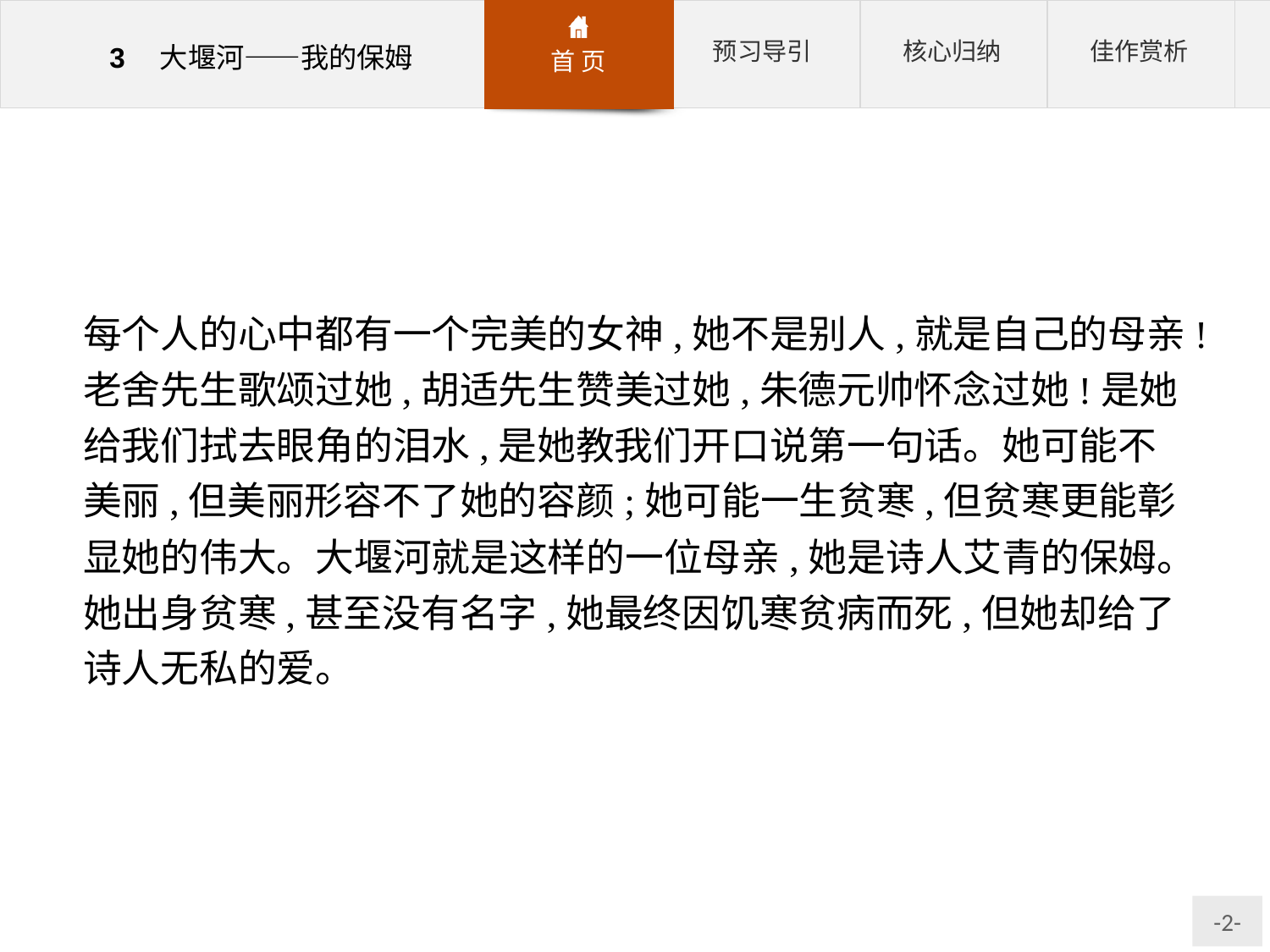

每个人的心中都有一个完美的女神,她不是别人,就是自己的母亲!老舍先生歌颂过她,胡适先生赞美过她,朱德元帅怀念过她!是她给我们拭去眼角的泪水,是她教我们开口说第一句话。她可能不美丽,但美丽形容不了她的容颜;她可能一生贫寒,但贫寒更能彰显她的伟大。大堰河就是这样的一位母亲,她是诗人艾青的保姆。她出身贫寒,甚至没有名字,她最终因饥寒贫病而死,但她却给了诗人无私的爱。